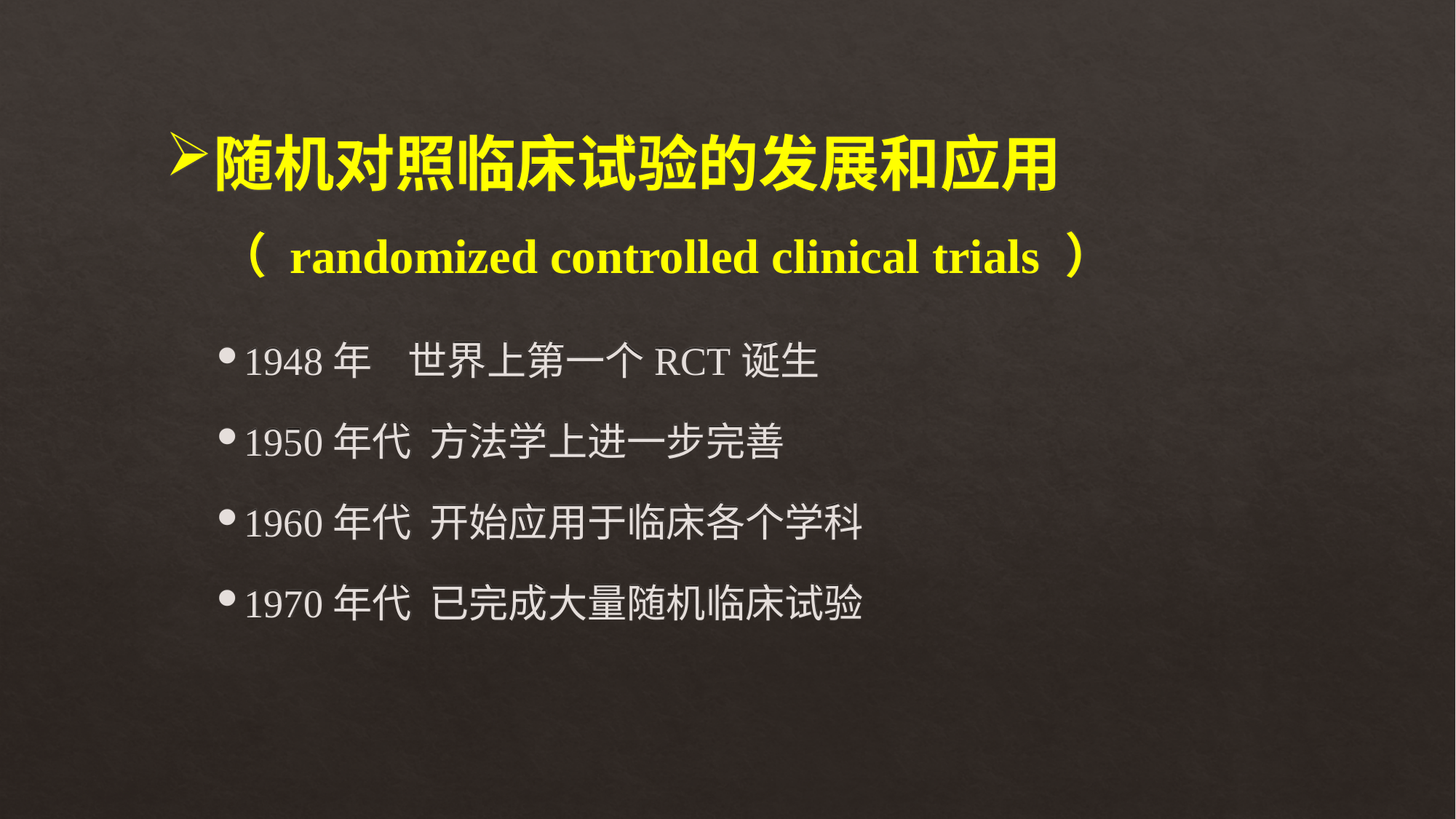

随机对照临床试验的发展和应用
  （ randomized controlled clinical trials ）
1948年    世界上第一个RCT诞生
1950年代  方法学上进一步完善
1960年代  开始应用于临床各个学科
1970年代  已完成大量随机临床试验